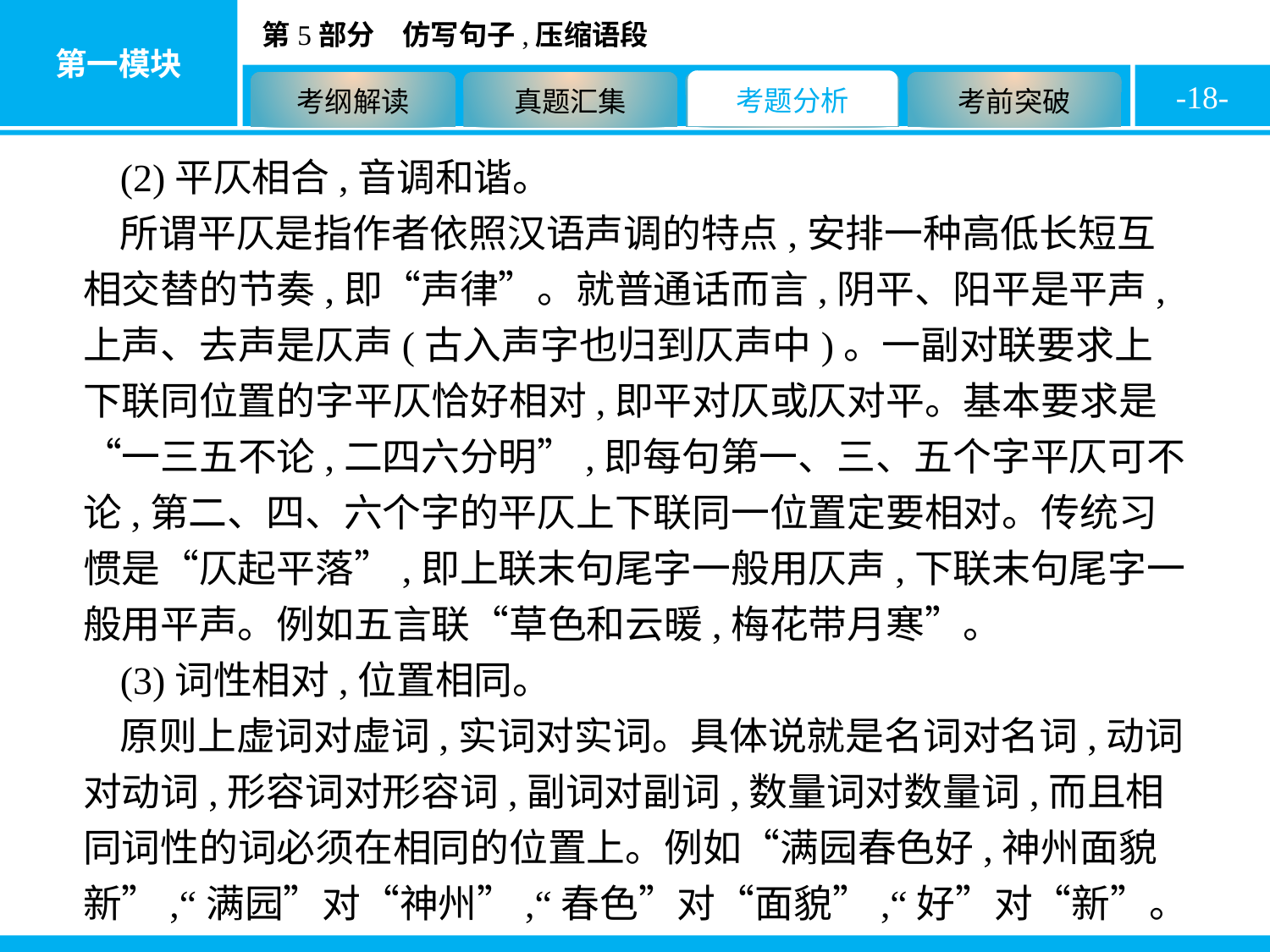

-18-
(2)平仄相合,音调和谐。
所谓平仄是指作者依照汉语声调的特点,安排一种高低长短互相交替的节奏,即“声律”。就普通话而言,阴平、阳平是平声,上声、去声是仄声(古入声字也归到仄声中)。一副对联要求上下联同位置的字平仄恰好相对,即平对仄或仄对平。基本要求是“一三五不论,二四六分明”,即每句第一、三、五个字平仄可不论,第二、四、六个字的平仄上下联同一位置定要相对。传统习惯是“仄起平落”,即上联末句尾字一般用仄声,下联末句尾字一般用平声。例如五言联“草色和云暖,梅花带月寒”。
(3)词性相对,位置相同。
原则上虚词对虚词,实词对实词。具体说就是名词对名词,动词对动词,形容词对形容词,副词对副词,数量词对数量词,而且相同词性的词必须在相同的位置上。例如“满园春色好,神州面貌新”,“满园”对“神州”,“春色”对“面貌”,“好”对“新”。